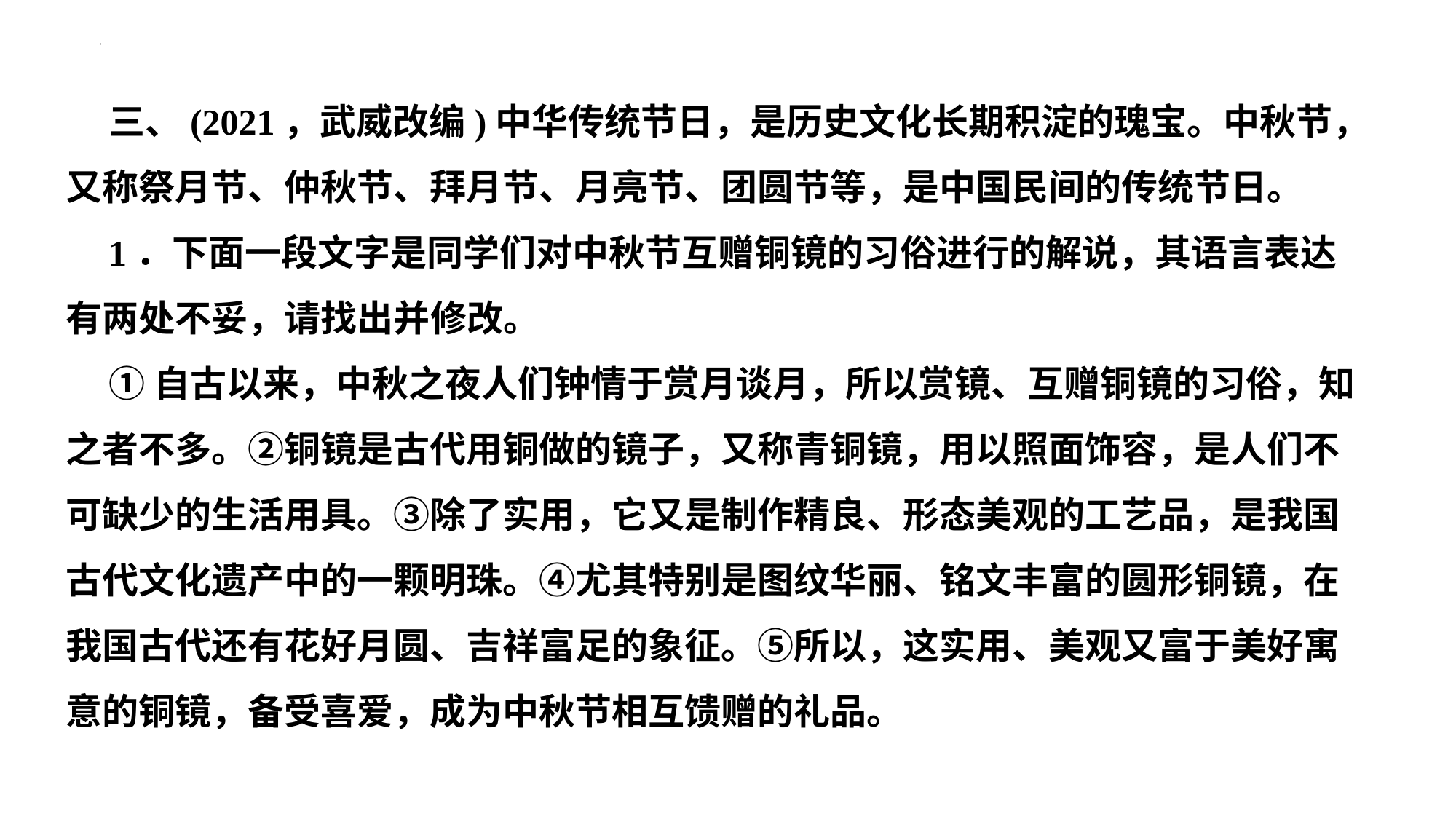

三、(2021，武威改编)中华传统节日，是历史文化长期积淀的瑰宝。中秋节，又称祭月节、仲秋节、拜月节、月亮节、团圆节等，是中国民间的传统节日。
1．下面一段文字是同学们对中秋节互赠铜镜的习俗进行的解说，其语言表达有两处不妥，请找出并修改。
①自古以来，中秋之夜人们钟情于赏月谈月，所以赏镜、互赠铜镜的习俗，知之者不多。②铜镜是古代用铜做的镜子，又称青铜镜，用以照面饰容，是人们不可缺少的生活用具。③除了实用，它又是制作精良、形态美观的工艺品，是我国古代文化遗产中的一颗明珠。④尤其特别是图纹华丽、铭文丰富的圆形铜镜，在我国古代还有花好月圆、吉祥富足的象征。⑤所以，这实用、美观又富于美好寓意的铜镜，备受喜爱，成为中秋节相互馈赠的礼品。